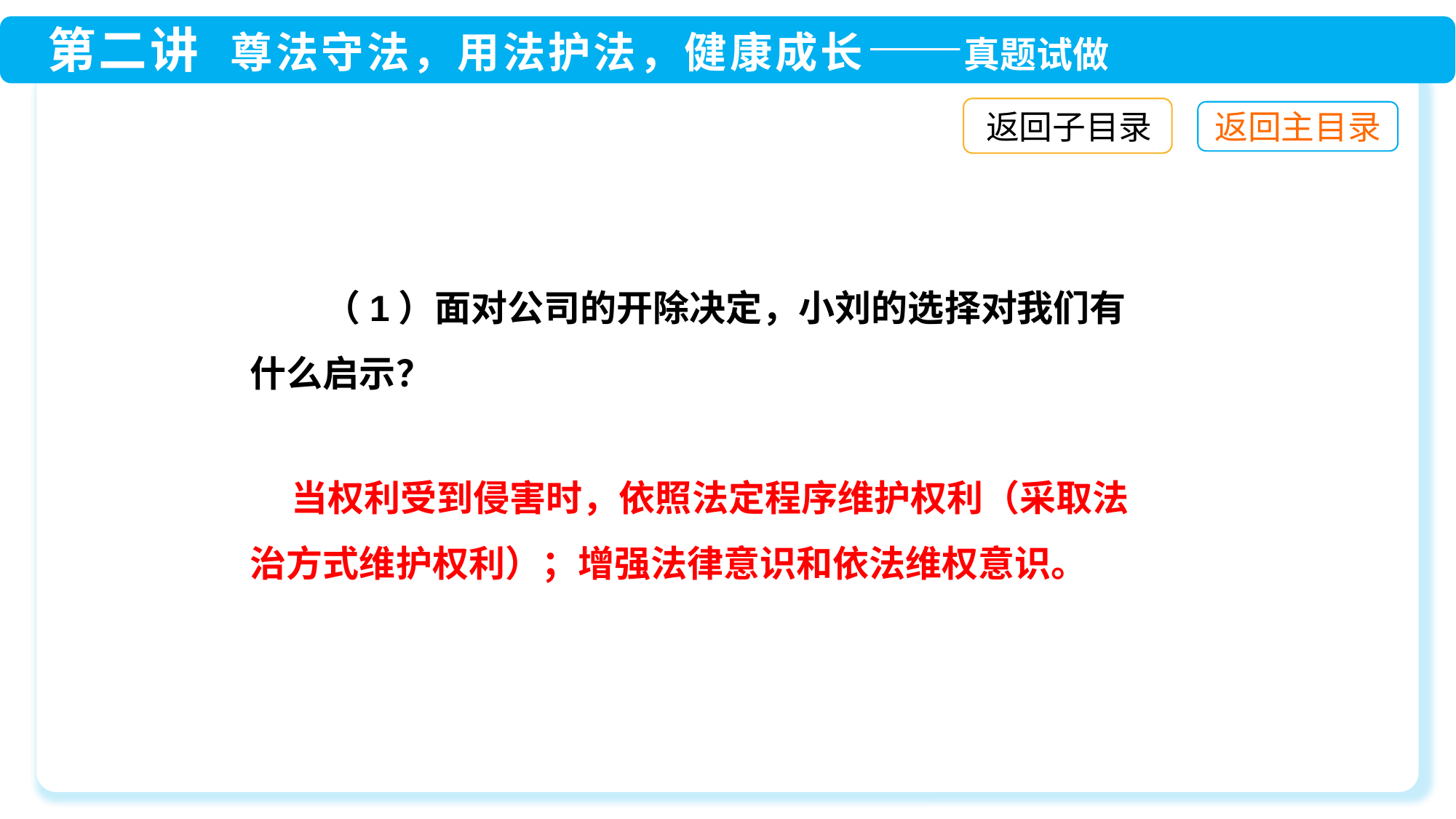

返回子目录

        （1）面对公司的开除决定，小刘的选择对我们有什么启示？
    当权利受到侵害时，依照法定程序维护权利（采取法治方式维护权利）；增强法律意识和依法维权意识。